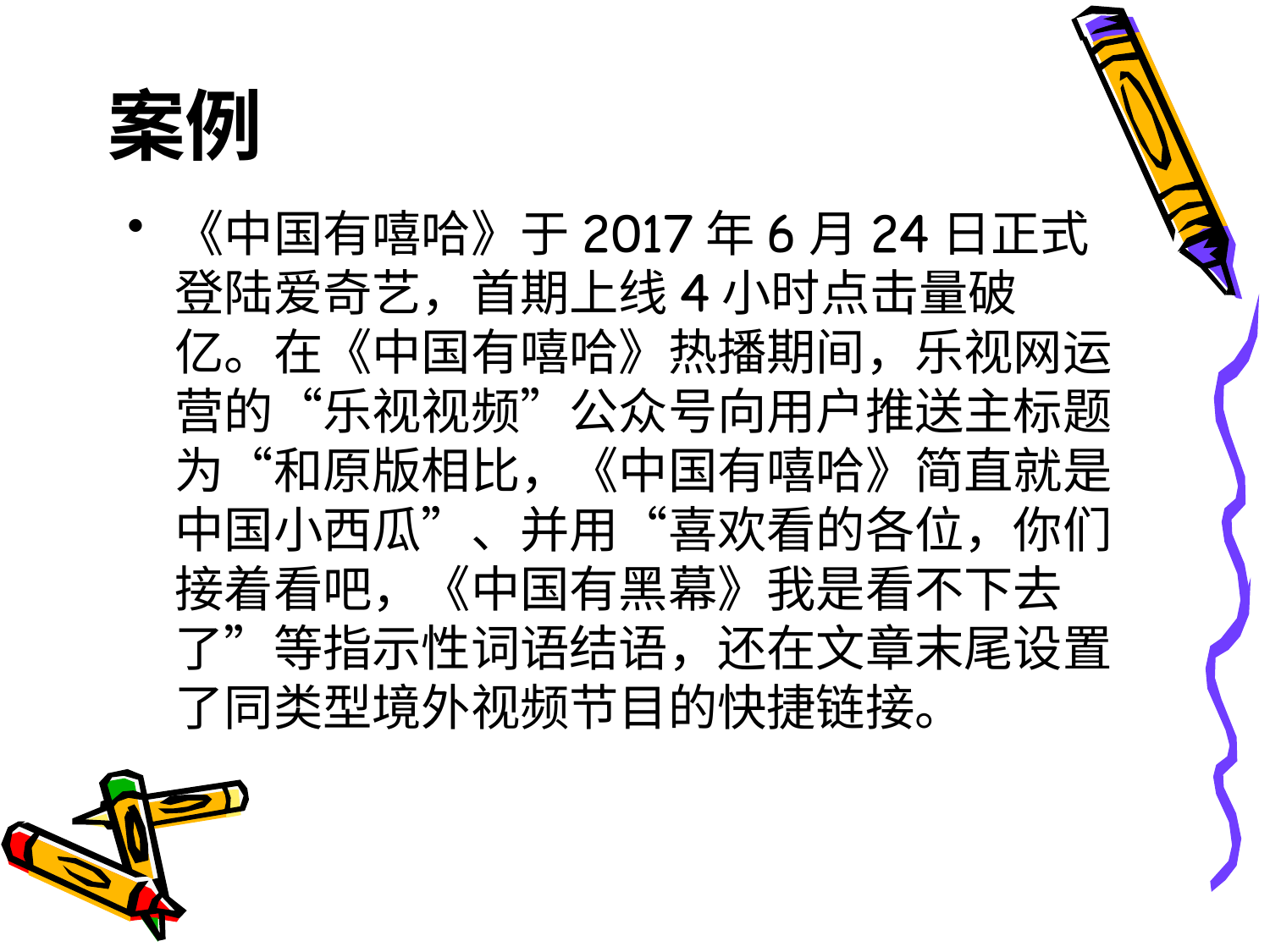

# 案例
《中国有嘻哈》于2017年6月24日正式登陆爱奇艺，首期上线4小时点击量破亿。在《中国有嘻哈》热播期间，乐视网运营的“乐视视频”公众号向用户推送主标题为“和原版相比，《中国有嘻哈》简直就是中国小西瓜”、并用“喜欢看的各位，你们接着看吧，《中国有黑幕》我是看不下去了”等指示性词语结语，还在文章末尾设置了同类型境外视频节目的快捷链接。